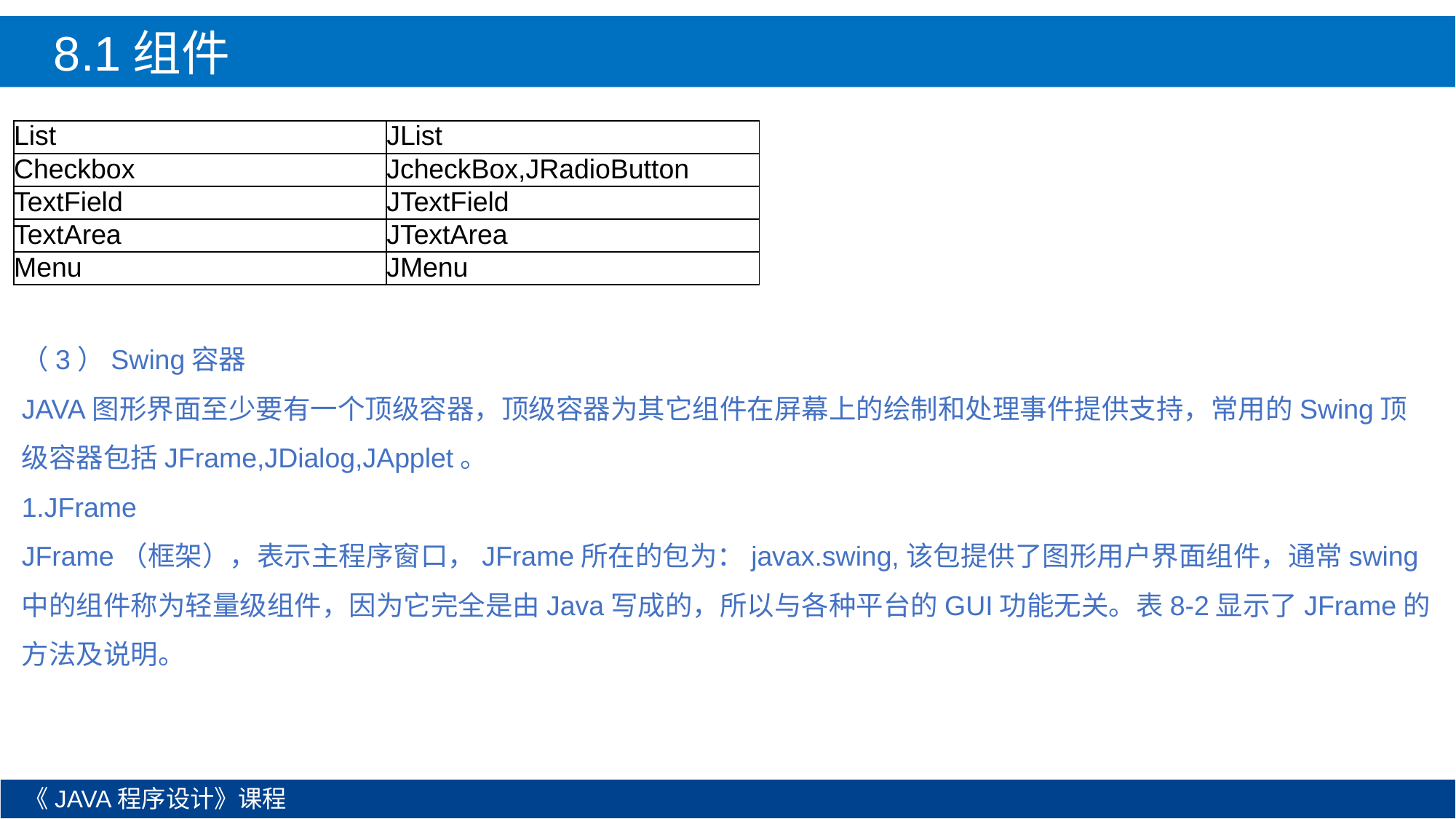

8.1组件
| List | JList |
| --- | --- |
| Checkbox | JcheckBox,JRadioButton |
| TextField | JTextField |
| TextArea | JTextArea |
| Menu | JMenu |
（3）Swing容器
JAVA图形界面至少要有一个顶级容器，顶级容器为其它组件在屏幕上的绘制和处理事件提供支持，常用的Swing顶级容器包括JFrame,JDialog,JApplet。
1.JFrame
JFrame（框架），表示主程序窗口，JFrame所在的包为：javax.swing,该包提供了图形用户界面组件，通常swing中的组件称为轻量级组件，因为它完全是由Java写成的，所以与各种平台的GUI功能无关。表8-2显示了JFrame的方法及说明。

《JAVA程序设计》课程